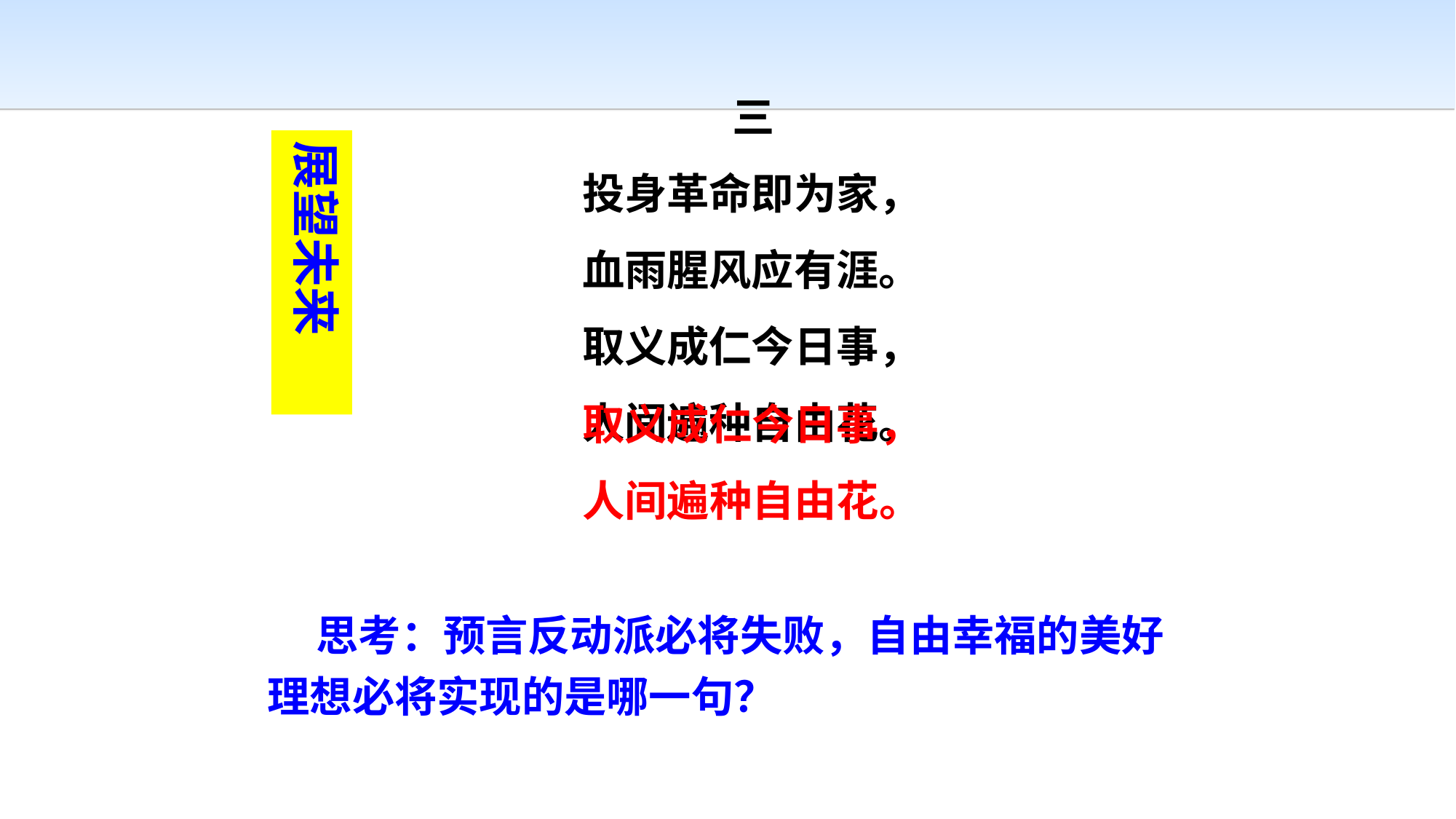

三
投身革命即为家，血雨腥风应有涯。
取义成仁今日事，人间遍种自由花。
展望未来
取义成仁今日事，人间遍种自由花。
    思考：预言反动派必将失败，自由幸福的美好理想必将实现的是哪一句？